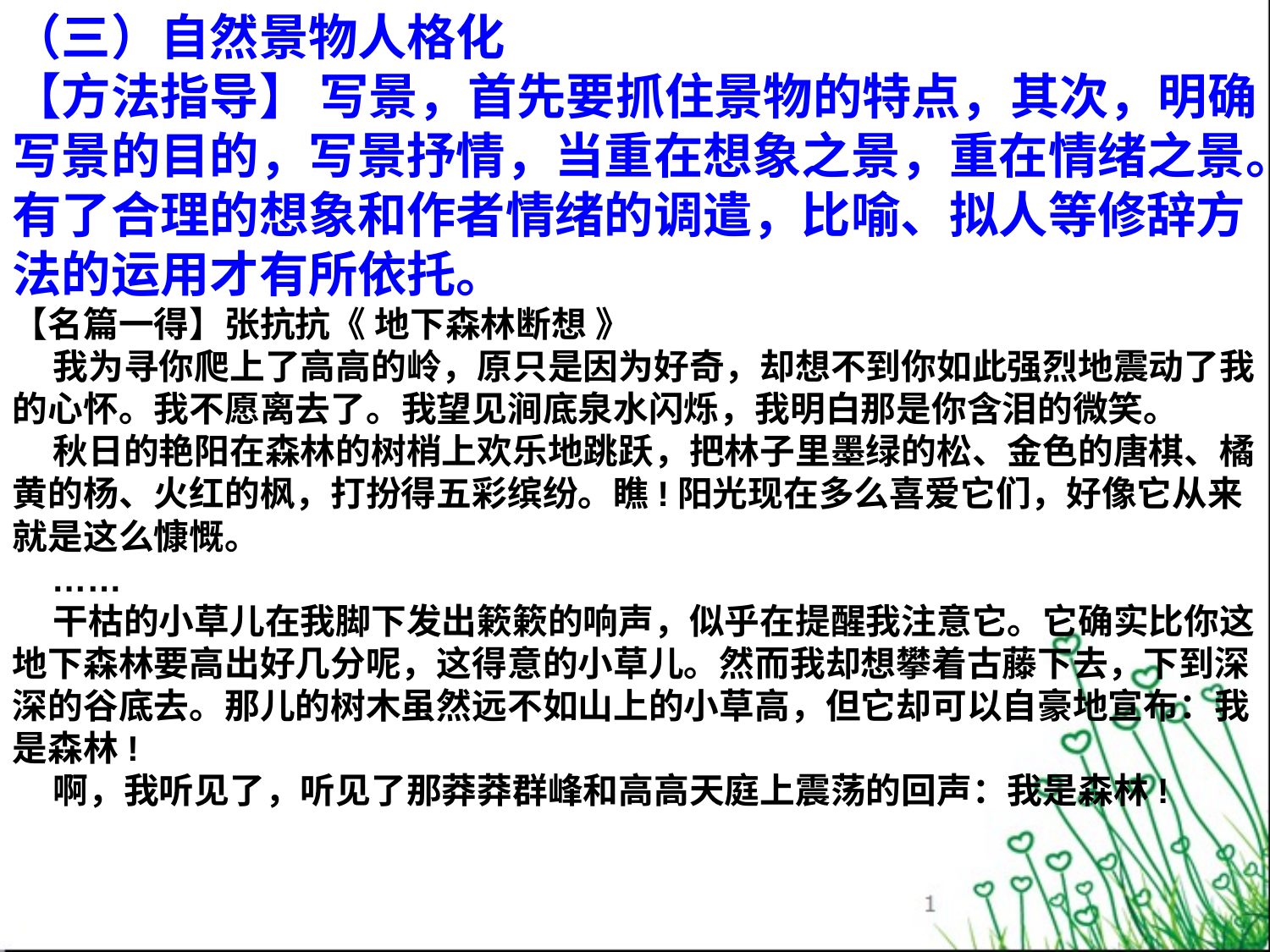

（三）自然景物人格化
【方法指导】 写景，首先要抓住景物的特点，其次，明确写景的目的，写景抒情，当重在想象之景，重在情绪之景。有了合理的想象和作者情绪的调遣，比喻、拟人等修辞方法的运用才有所依托。
【名篇一得】张抗抗《 地下森林断想 》
    我为寻你爬上了高高的岭，原只是因为好奇，却想不到你如此强烈地震动了我的心怀。我不愿离去了。我望见涧底泉水闪烁，我明白那是你含泪的微笑。
    秋日的艳阳在森林的树梢上欢乐地跳跃，把林子里墨绿的松、金色的唐棋、橘黄的杨、火红的枫，打扮得五彩缤纷。瞧!阳光现在多么喜爱它们，好像它从来就是这么慷慨。
    ……
    干枯的小草儿在我脚下发出簌簌的响声，似乎在提醒我注意它。它确实比你这地下森林要高出好几分呢，这得意的小草儿。然而我却想攀着古藤下去，下到深深的谷底去。那儿的树木虽然远不如山上的小草高，但它却可以自豪地宣布：我是森林!
    啊，我听见了，听见了那莽莽群峰和高高天庭上震荡的回声：我是森林!